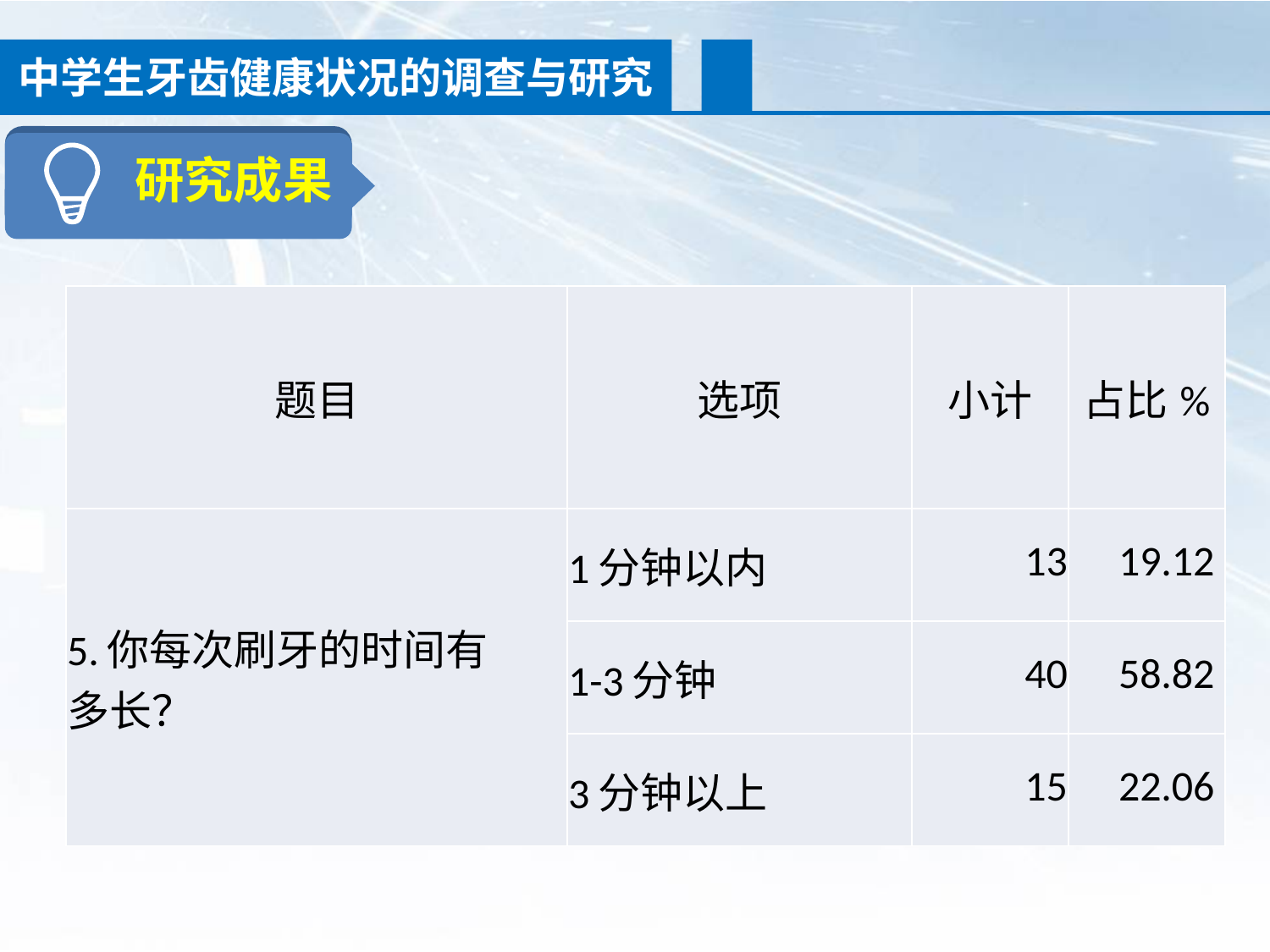

中学生牙齿健康状况的调查与研究

研究成果
| 题目 | 选项 | 小计 | 占比% |
| --- | --- | --- | --- |
| 5.你每次刷牙的时间有 多长？ | 1分钟以内 | 13 | 19.12 |
|  | 1-3分钟 | 40 | 58.82 |
|  | 3分钟以上 | 15 | 22.06 |